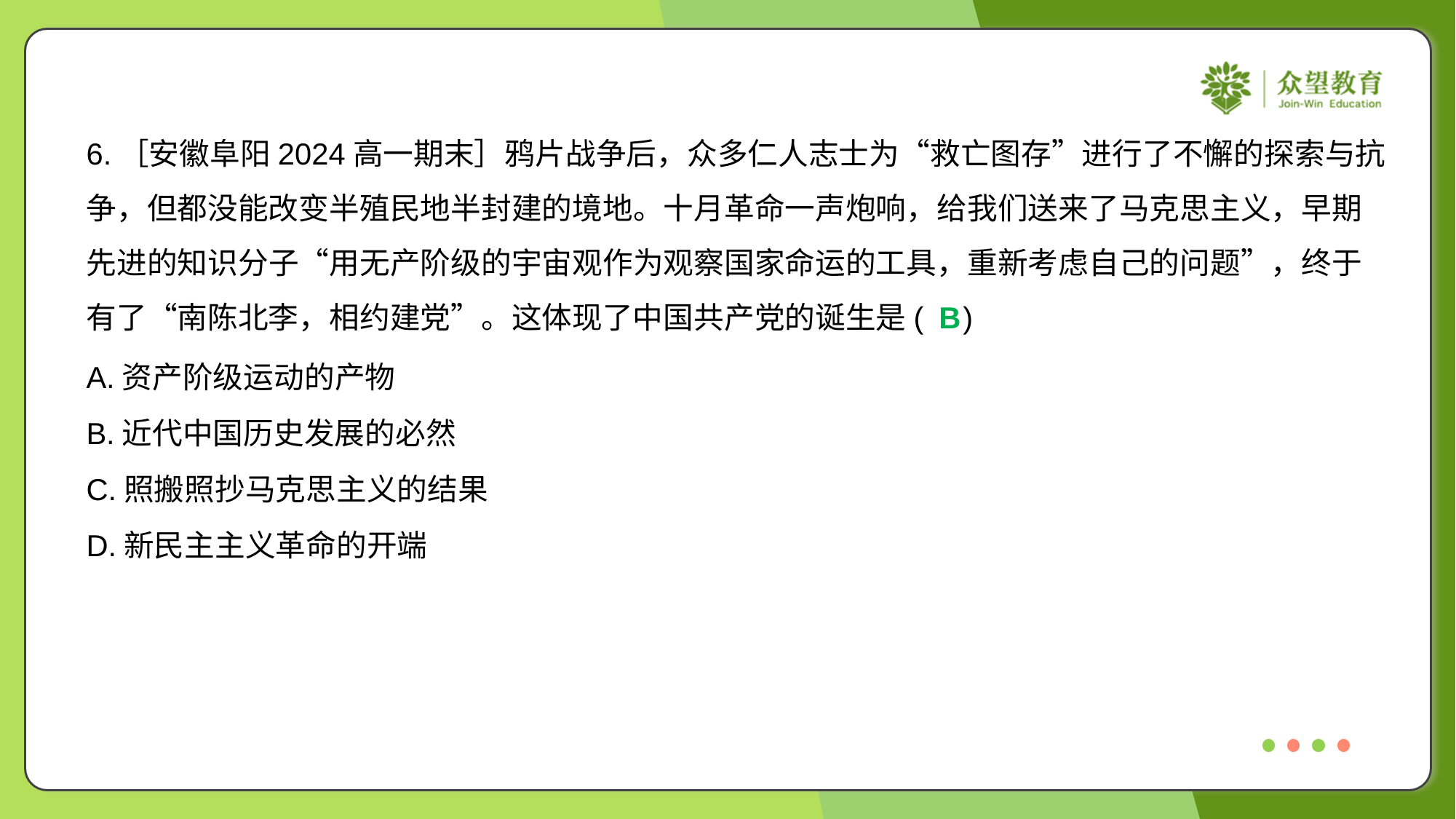

6.［安徽阜阳2024高一期末］鸦片战争后，众多仁人志士为“救亡图存”进行了不懈的探索与抗
争，但都没能改变半殖民地半封建的境地。十月革命一声炮响，给我们送来了马克思主义，早期
先进的知识分子“用无产阶级的宇宙观作为观察国家命运的工具，重新考虑自己的问题”，终于
有了“南陈北李，相约建党”。这体现了中国共产党的诞生是(     )
B
A.资产阶级运动的产物
B.近代中国历史发展的必然
C.照搬照抄马克思主义的结果
D.新民主主义革命的开端